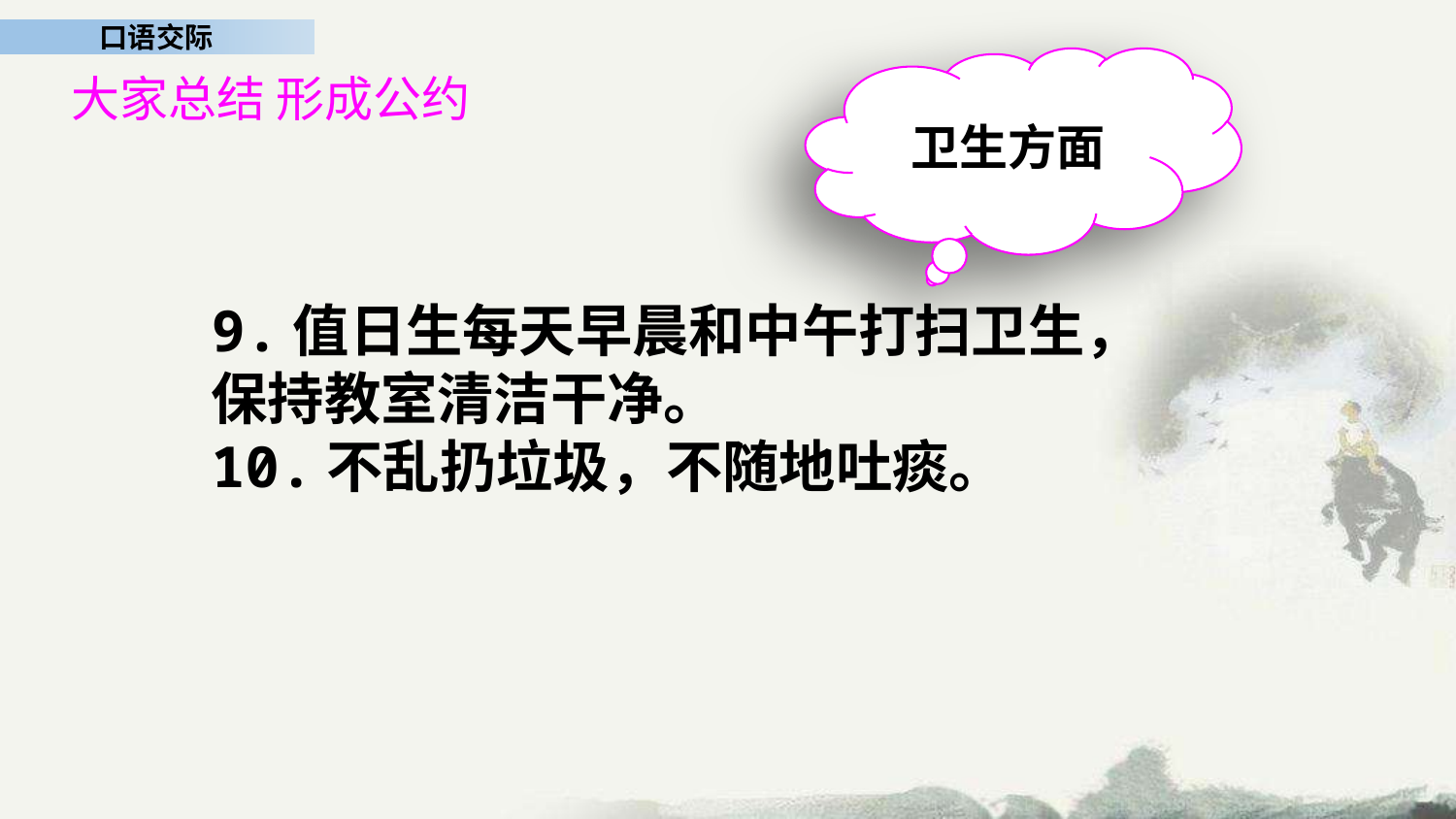

卫生方面
大家总结 形成公约
9.值日生每天早晨和中午打扫卫生，保持教室清洁干净。
10.不乱扔垃圾，不随地吐痰。